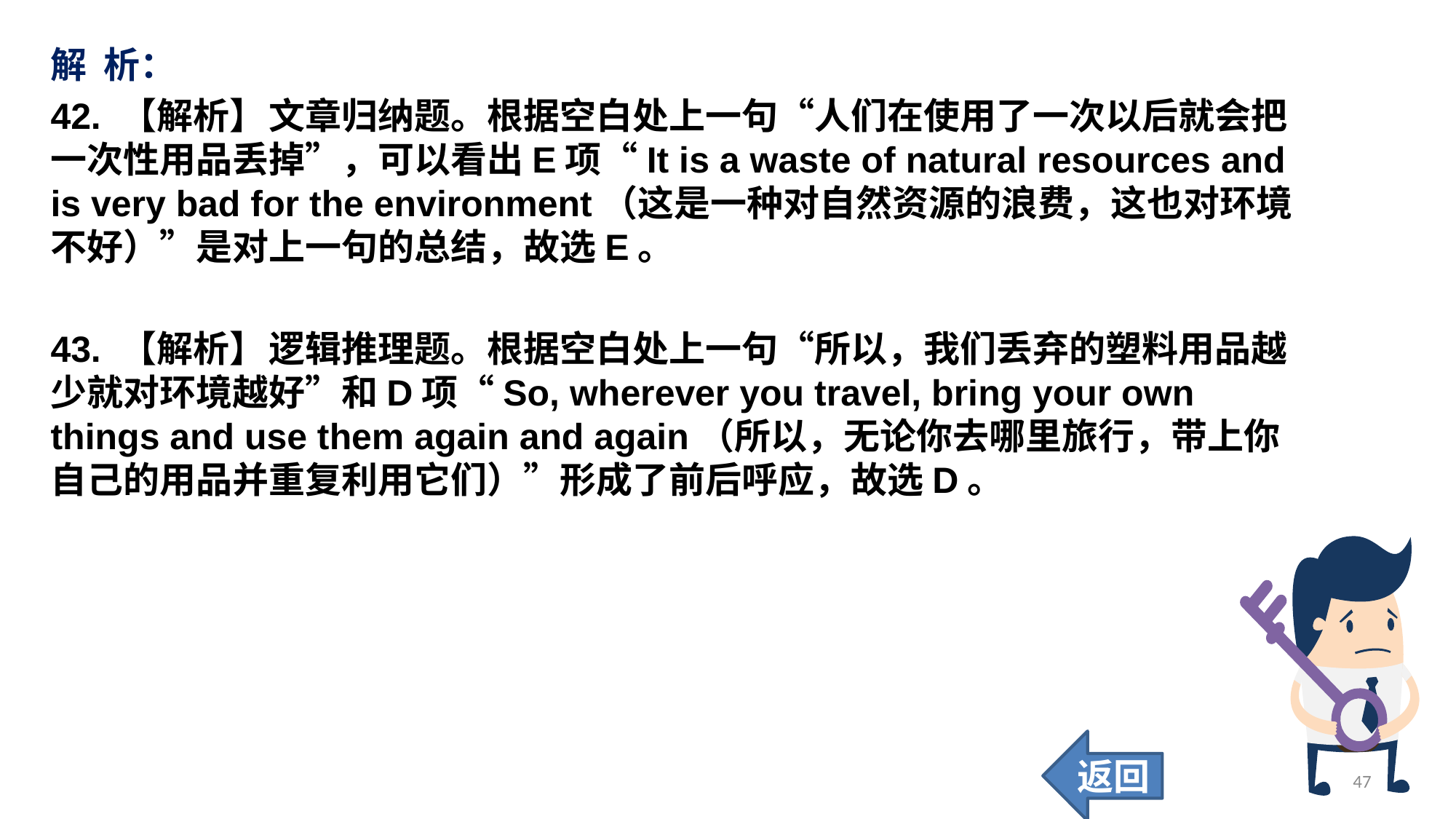

解  析：
42. 【解析】	文章归纳题。根据空白处上一句“人们在使用了一次以后就会把一次性用品丢掉”，可以看出E项“It is a waste of natural resources and is very bad for the environment（这是一种对自然资源的浪费，这也对环境不好）”是对上一句的总结，故选E。

43. 【解析】	逻辑推理题。根据空白处上一句“所以，我们丢弃的塑料用品越少就对环境越好”和D项“So, wherever you travel, bring your own things and use them again and again（所以，无论你去哪里旅行，带上你自己的用品并重复利用它们）”形成了前后呼应，故选D。

返回
47